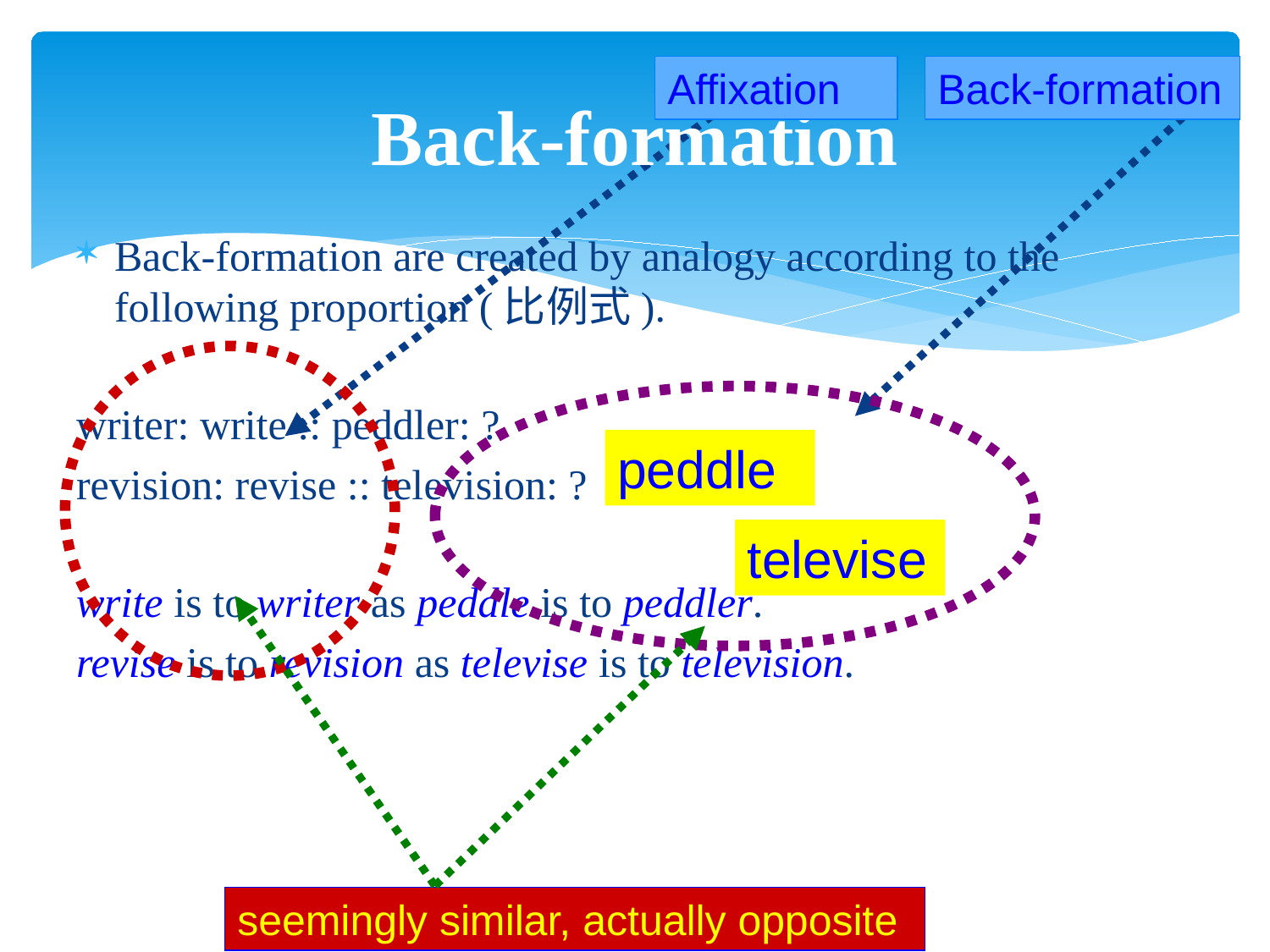

# Back-formation
Affixation
Back-formation

Back-formation are created by analogy according to the following proportion (比例式).

writer: write :: peddler: ?
revision: revise :: television: ?

write is to writer as peddle is to peddler.
revise is to revision as televise is to television.

peddle
televise

seemingly similar, actually opposite